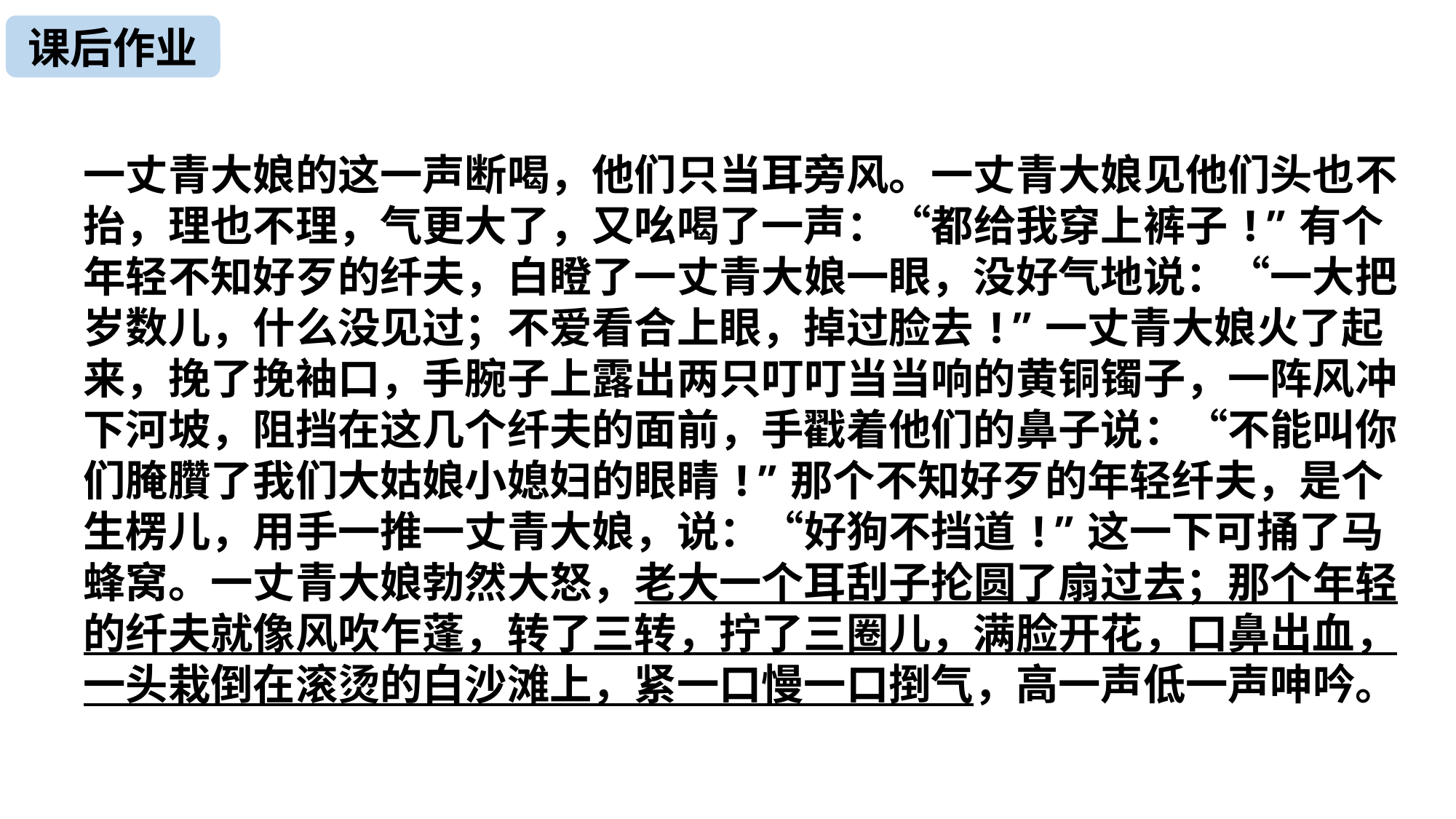

课后作业
一丈青大娘的这一声断喝，他们只当耳旁风。一丈青大娘见他们头也不抬，理也不理，气更大了，又吆喝了一声：“都给我穿上裤子!”有个年轻不知好歹的纤夫，白瞪了一丈青大娘一眼，没好气地说：“一大把岁数儿，什么没见过；不爱看合上眼，掉过脸去!”一丈青大娘火了起来，挽了挽袖口，手腕子上露出两只叮叮当当响的黄铜镯子，一阵风冲下河坡，阻挡在这几个纤夫的面前，手戳着他们的鼻子说：“不能叫你们腌臢了我们大姑娘小媳妇的眼睛!”那个不知好歹的年轻纤夫，是个生楞儿，用手一推一丈青大娘，说：“好狗不挡道!”这一下可捅了马蜂窝。一丈青大娘勃然大怒，老大一个耳刮子抡圆了扇过去；那个年轻的纤夫就像风吹乍蓬，转了三转，拧了三圈儿，满脸开花，口鼻出血，一头栽倒在滚烫的白沙滩上，紧一口慢一口捯气，高一声低一声呻吟。